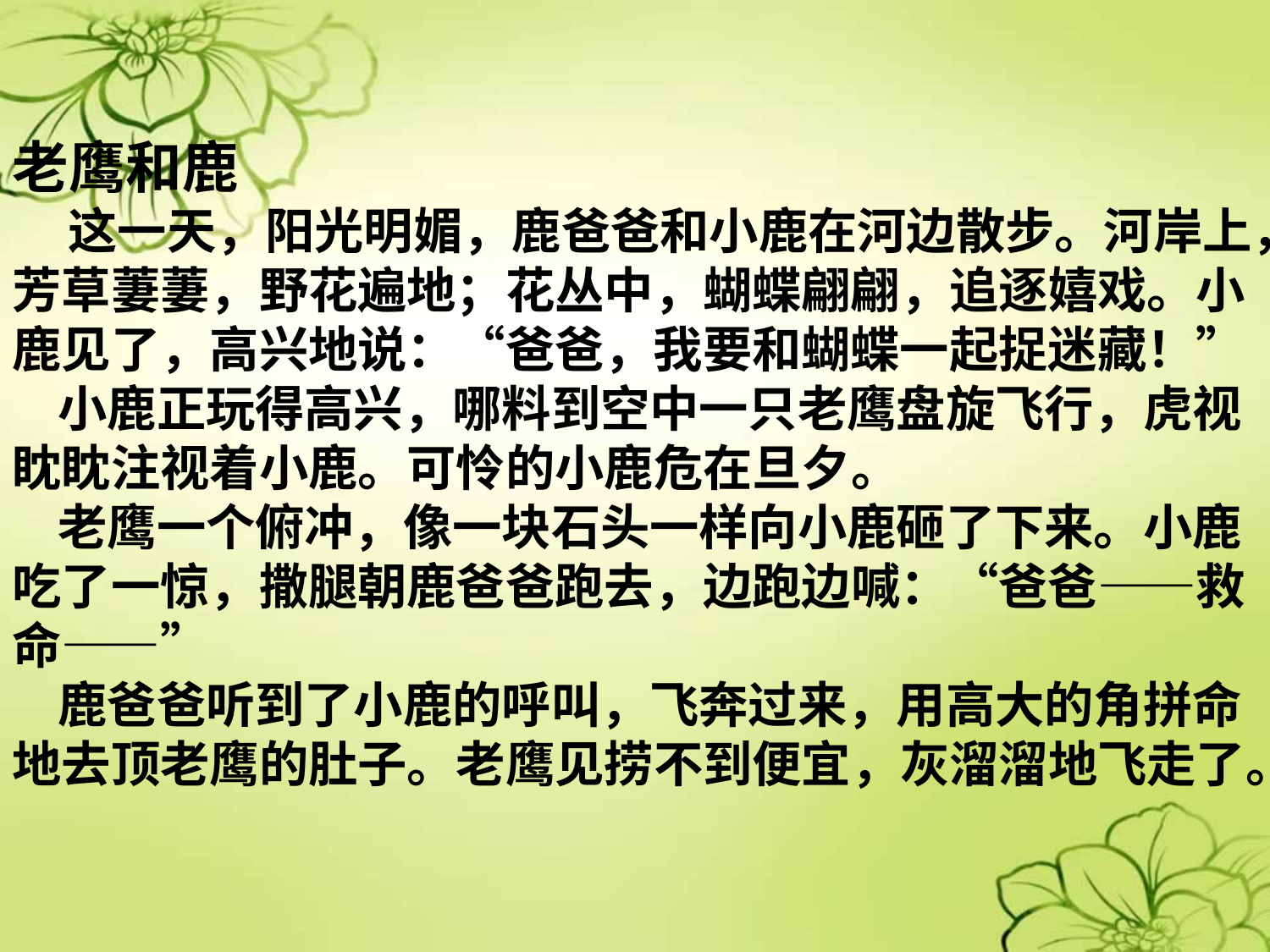

老鹰和鹿
    这一天，阳光明媚，鹿爸爸和小鹿在河边散步。河岸上，芳草萋萋，野花遍地；花丛中，蝴蝶翩翩，追逐嬉戏。小鹿见了，高兴地说：“爸爸，我要和蝴蝶一起捉迷藏！”
   小鹿正玩得高兴，哪料到空中一只老鹰盘旋飞行，虎视眈眈注视着小鹿。可怜的小鹿危在旦夕。
   老鹰一个俯冲，像一块石头一样向小鹿砸了下来。小鹿吃了一惊，撒腿朝鹿爸爸跑去，边跑边喊：“爸爸——救命——”
   鹿爸爸听到了小鹿的呼叫，飞奔过来，用高大的角拼命地去顶老鹰的肚子。老鹰见捞不到便宜，灰溜溜地飞走了。